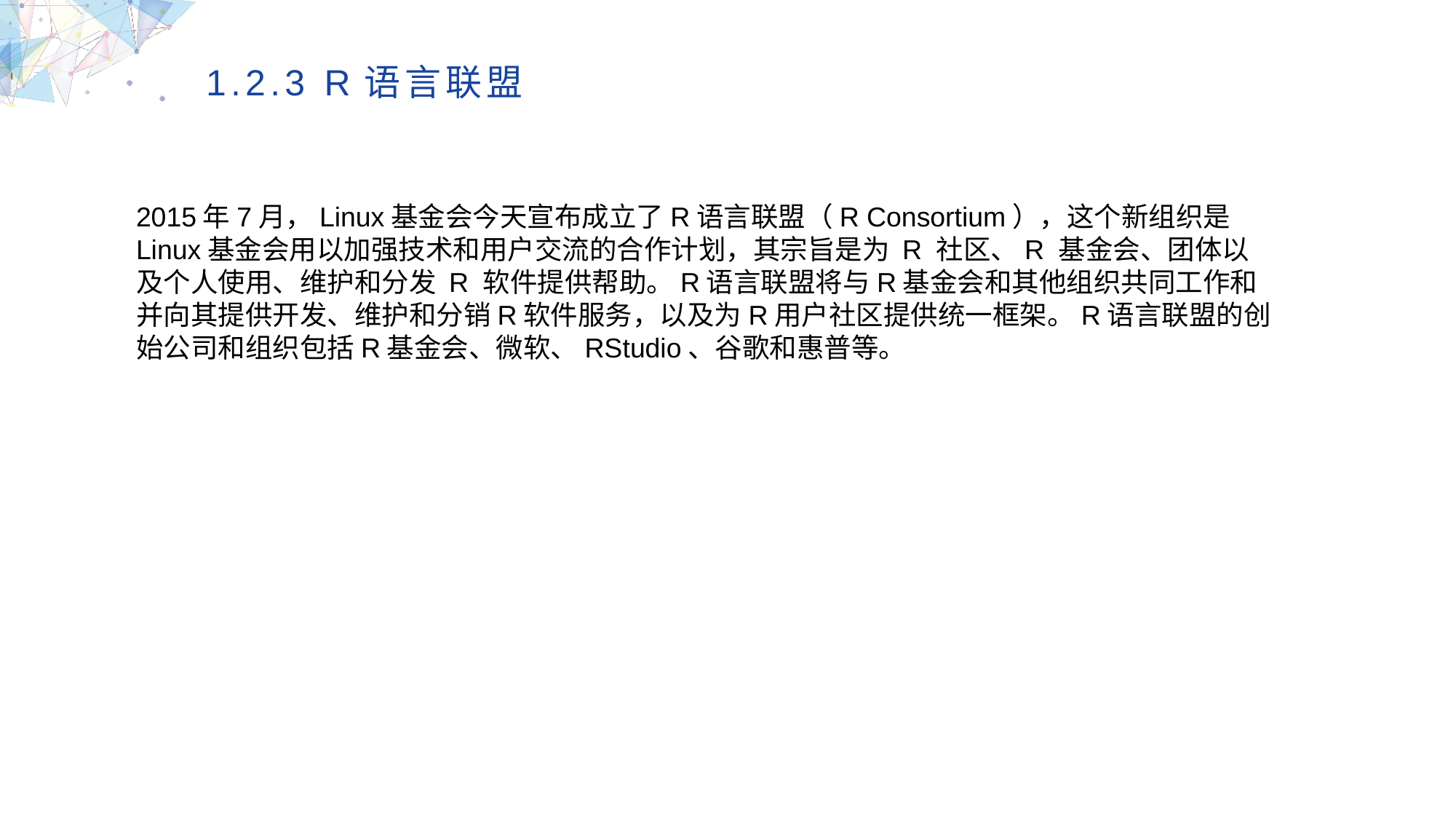

1.2.3 R语言联盟
2015年7月，Linux基金会今天宣布成立了R语言联盟（R Consortium），这个新组织是Linux基金会用以加强技术和用户交流的合作计划，其宗旨是为 R 社区、R 基金会、团体以及个人使用、维护和分发 R 软件提供帮助。R语言联盟将与R基金会和其他组织共同工作和并向其提供开发、维护和分销R软件服务，以及为R用户社区提供统一框架。R语言联盟的创始公司和组织包括R基金会、微软、RStudio、谷歌和惠普等。
MULTIPURPOSE PRESENTATION TEMPLATE | UNIQUE DESIGN
Welcome Message
Please replace text, click add relevant headline, modify the text content, also can copy your content to this directly. Please replace text, click add relevant headline, modify the text content, also can copy your content to this directly.